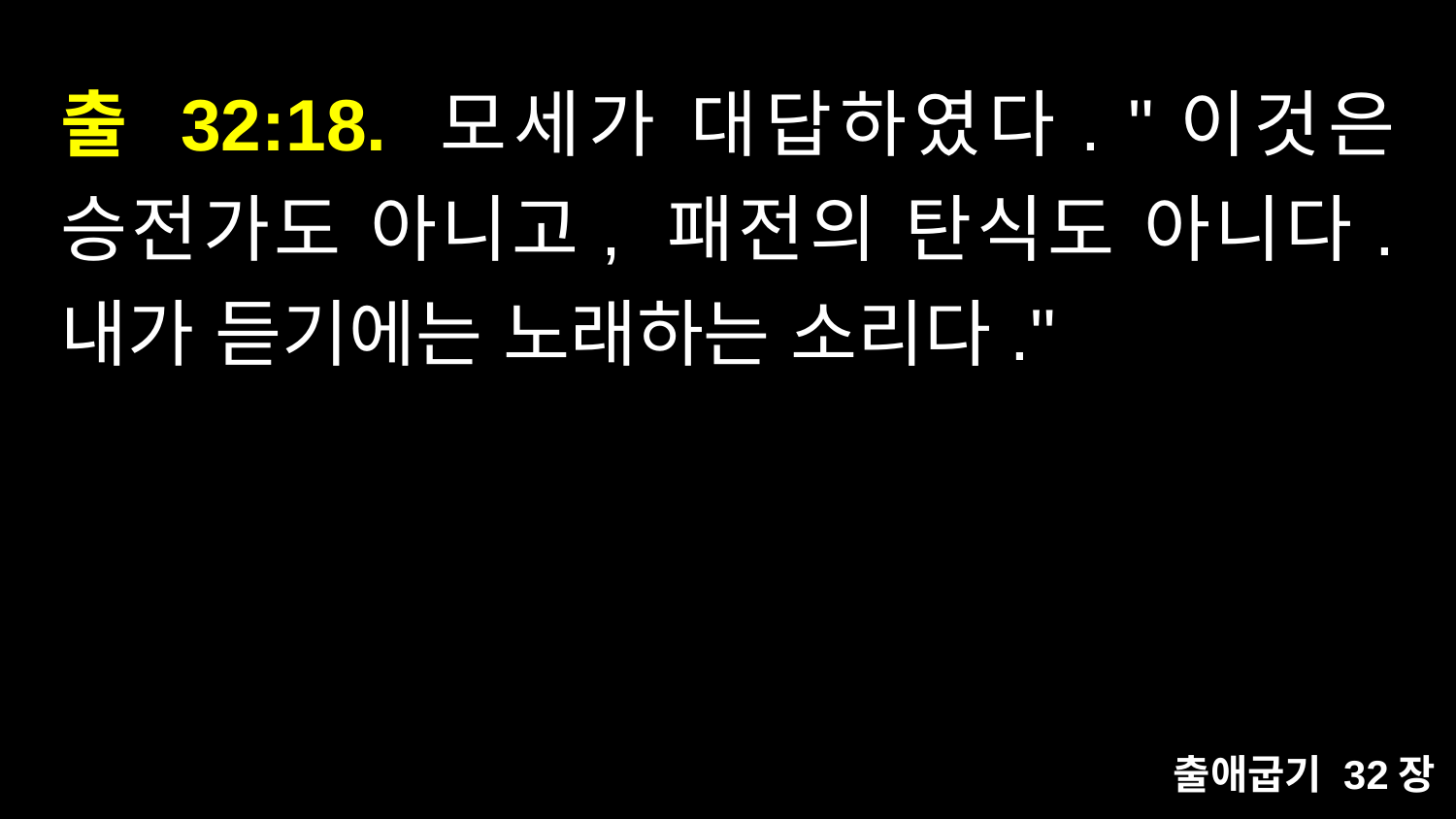

# 출 32:18. 모세가 대답하였다. "이것은 승전가도 아니고, 패전의 탄식도 아니다. 내가 듣기에는 노래하는 소리다."
출애굽기 32장